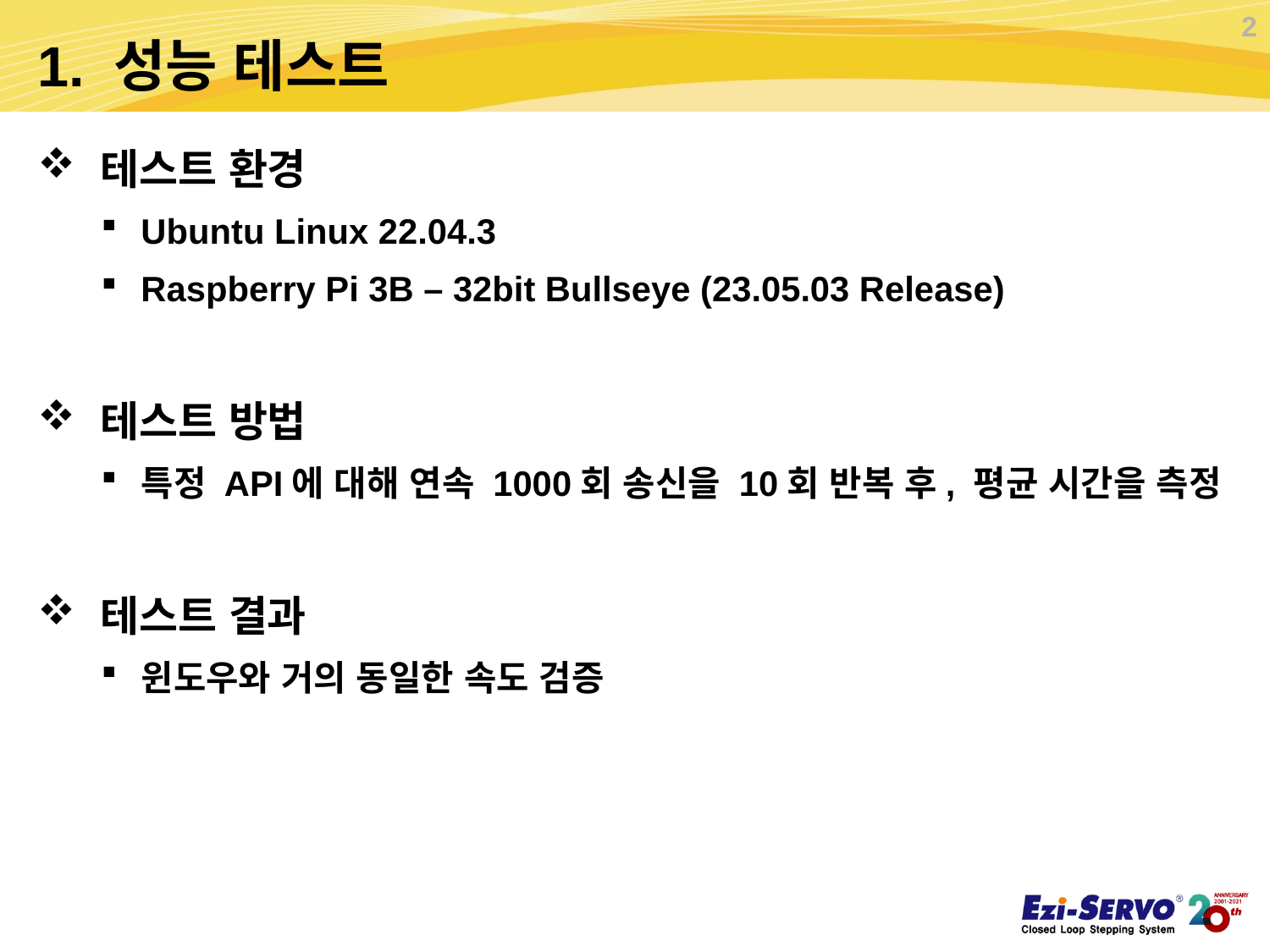

2
# 1. 성능 테스트
테스트 환경
Ubuntu Linux 22.04.3
Raspberry Pi 3B – 32bit Bullseye (23.05.03 Release)

테스트 방법
특정 API에 대해 연속 1000회 송신을 10회 반복 후, 평균 시간을 측정

테스트 결과
윈도우와 거의 동일한 속도 검증